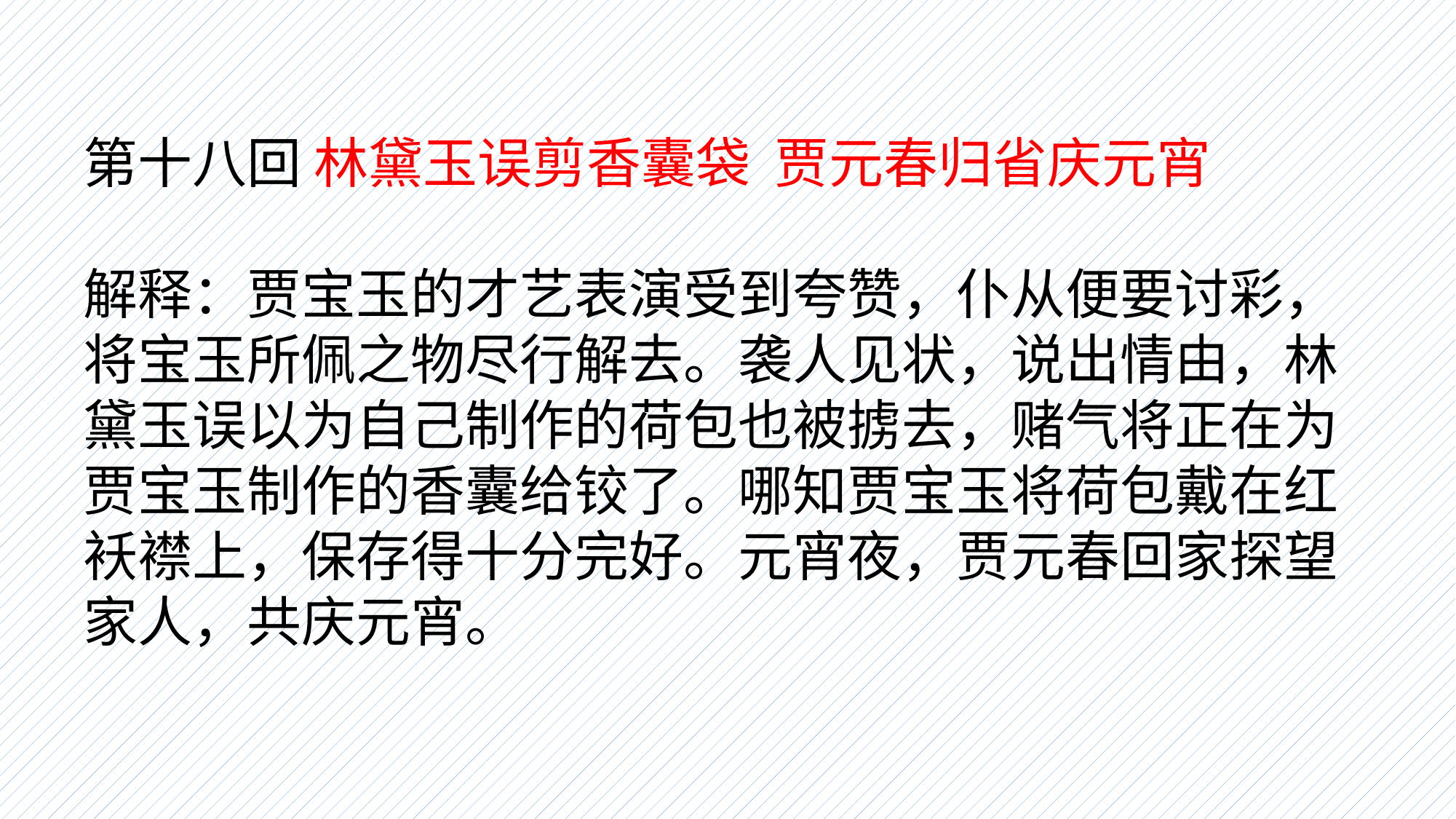

第十八回 林黛玉误剪香囊袋  贾元春归省庆元宵

解释：贾宝玉的才艺表演受到夸赞，仆从便要讨彩，将宝玉所佩之物尽行解去。袭人见状，说出情由，林黛玉误以为自己制作的荷包也被掳去，赌气将正在为贾宝玉制作的香囊给铰了。哪知贾宝玉将荷包戴在红袄襟上，保存得十分完好。元宵夜，贾元春回家探望家人，共庆元宵。